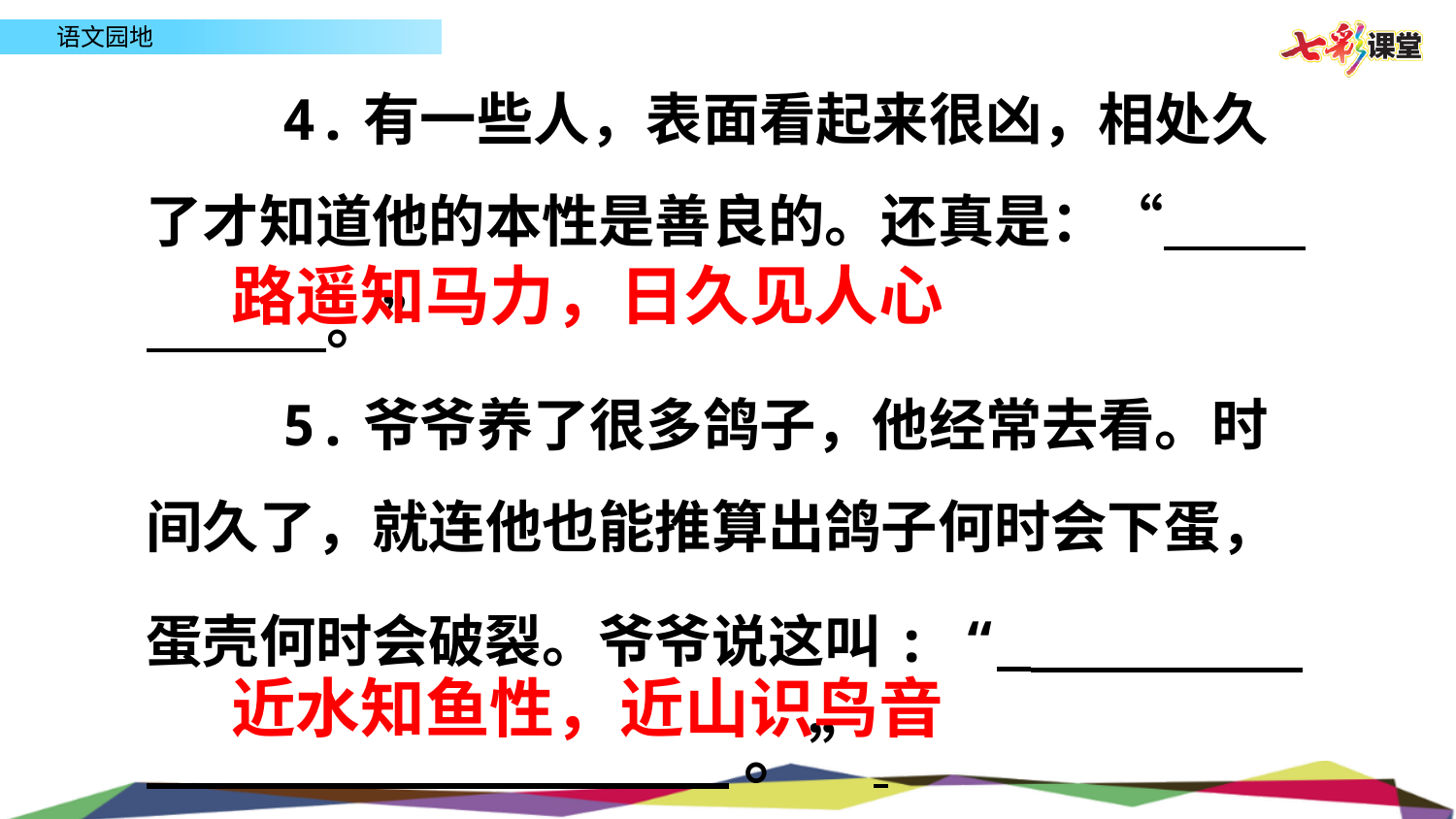

4.有一些人，表面看起来很凶，相处久了才知道他的本性是善良的。还真是：“                          。”
    5.爷爷养了很多鸽子，他经常去看。时间久了，就连他也能推算出鸽子何时会下蛋，蛋壳何时会破裂。爷爷说这叫: “                        。”
路遥知马力，日久见人心
近水知鱼性，近山识鸟音